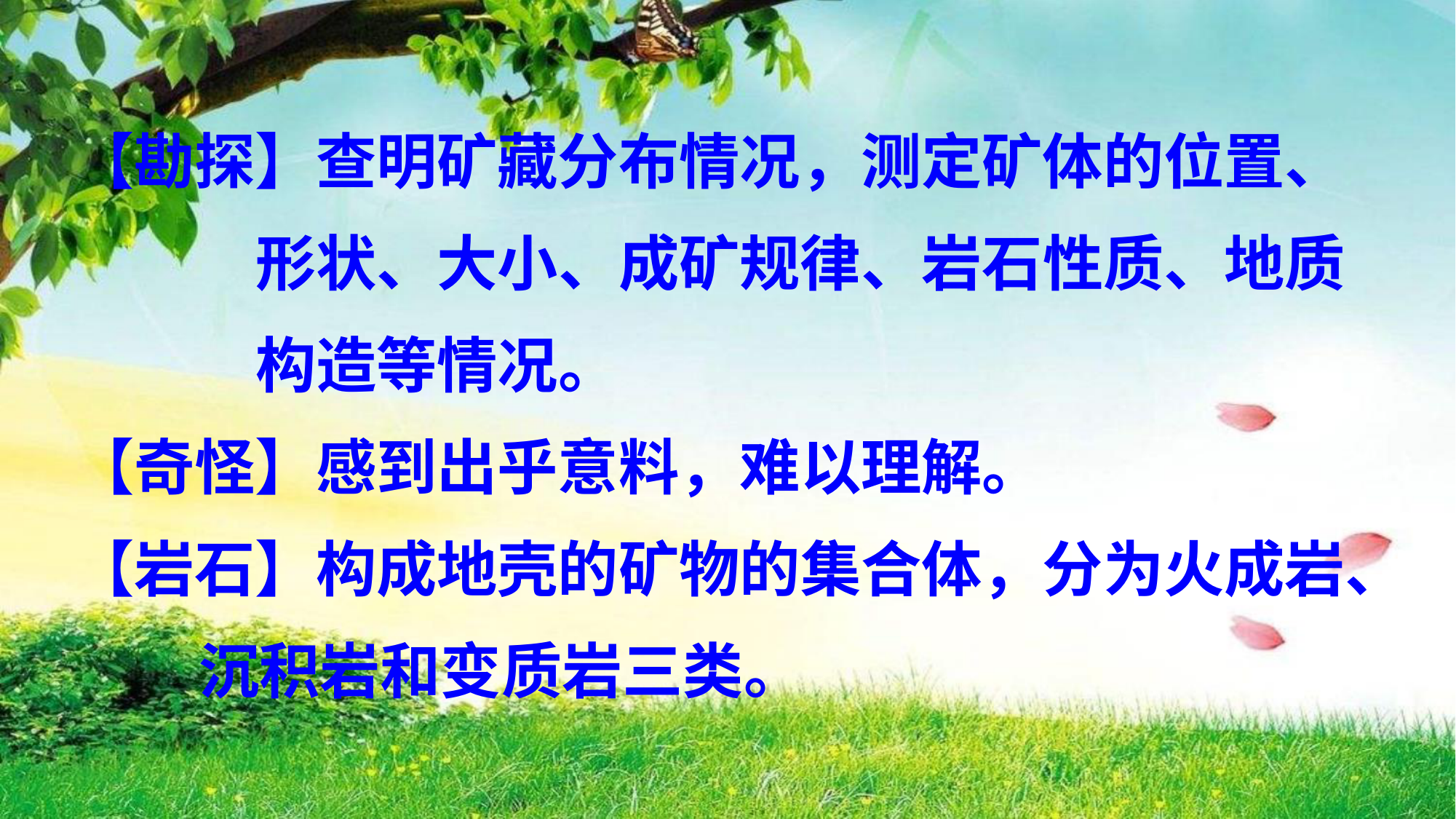

【勘探】查明矿藏分布情况，测定矿体的位置、形状、大小、成矿规律、岩石性质、地质构造等情况。
【奇怪】感到出乎意料，难以理解。
【岩石】构成地壳的矿物的集合体，分为火成岩、
        沉积岩和变质岩三类。